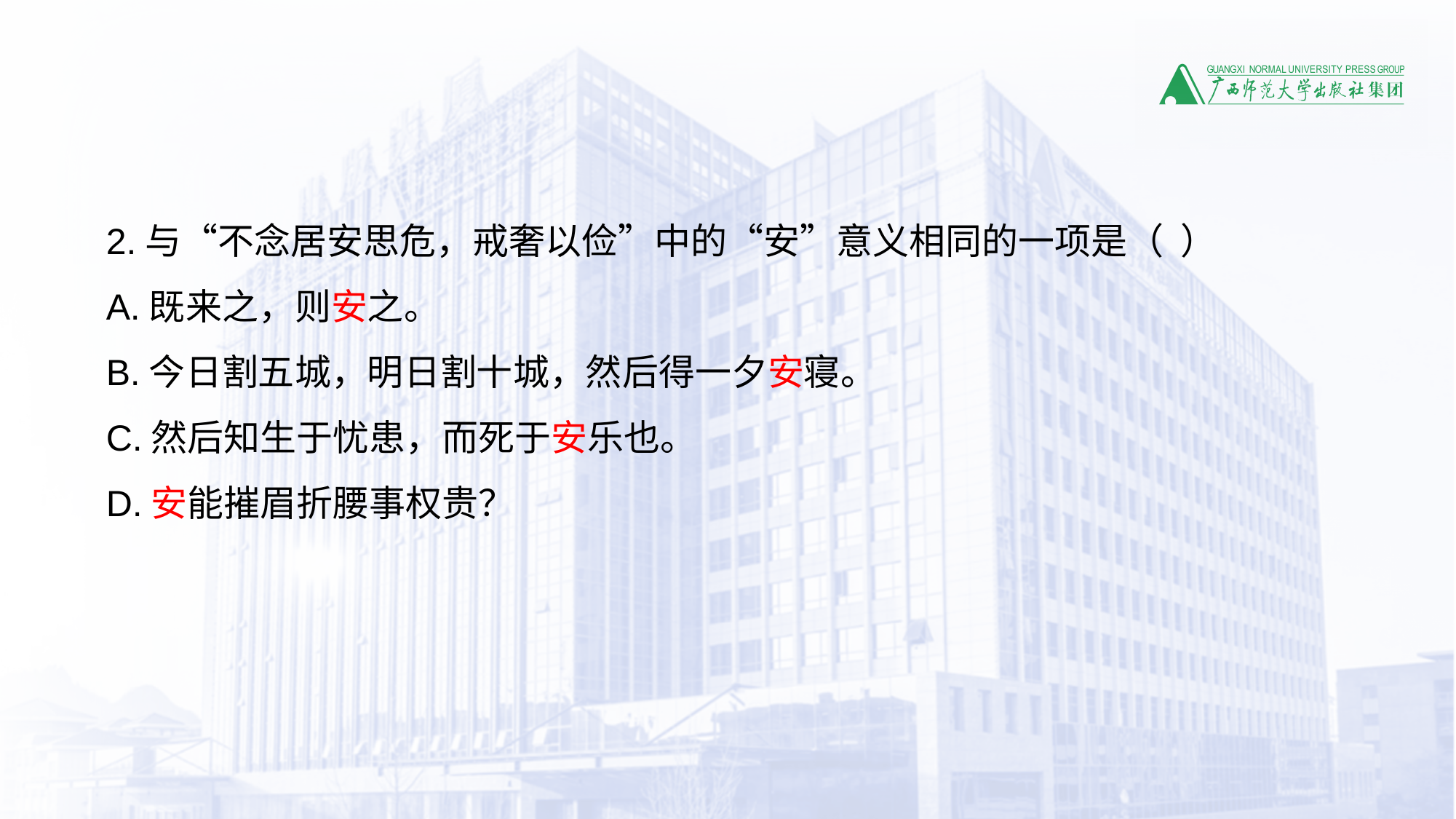

2.与“不念居安思危，戒奢以俭”中的“安”意义相同的一项是（  ）
A.既来之，则安之。
B.今日割五城，明日割十城，然后得一夕安寝。
C.然后知生于忧患，而死于安乐也。
D.安能摧眉折腰事权贵？